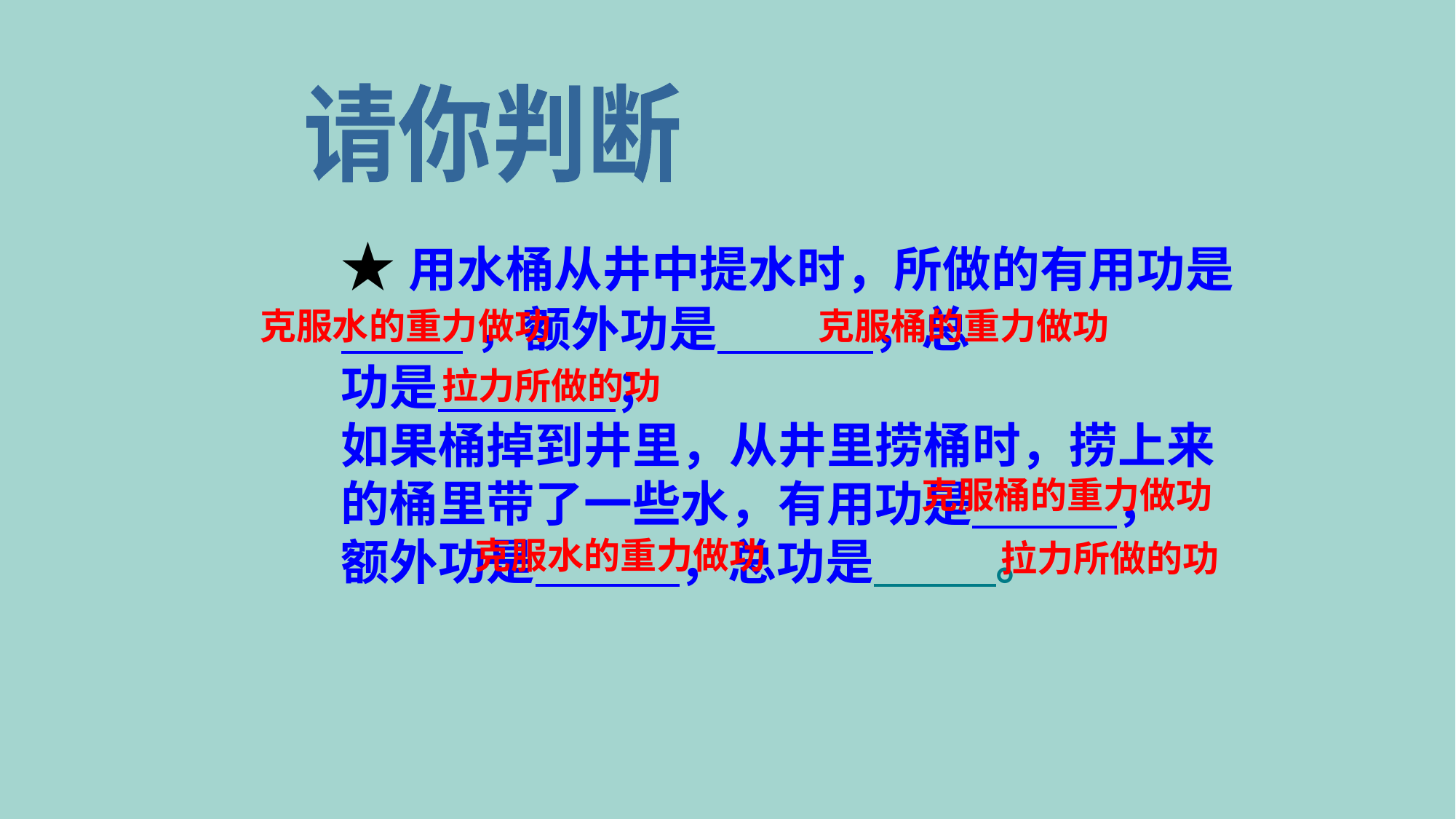

请你判断
★用水桶从井中提水时，所做的有用功是
           ，额外功是              ，总
功是                ；
如果桶掉到井里，从井里捞桶时，捞上来
的桶里带了一些水，有用功是             ，
额外功是             ，总功是           。
克服水的重力做功
克服桶的重力做功
拉力所做的功
克服桶的重力做功
克服水的重力做功
拉力所做的功